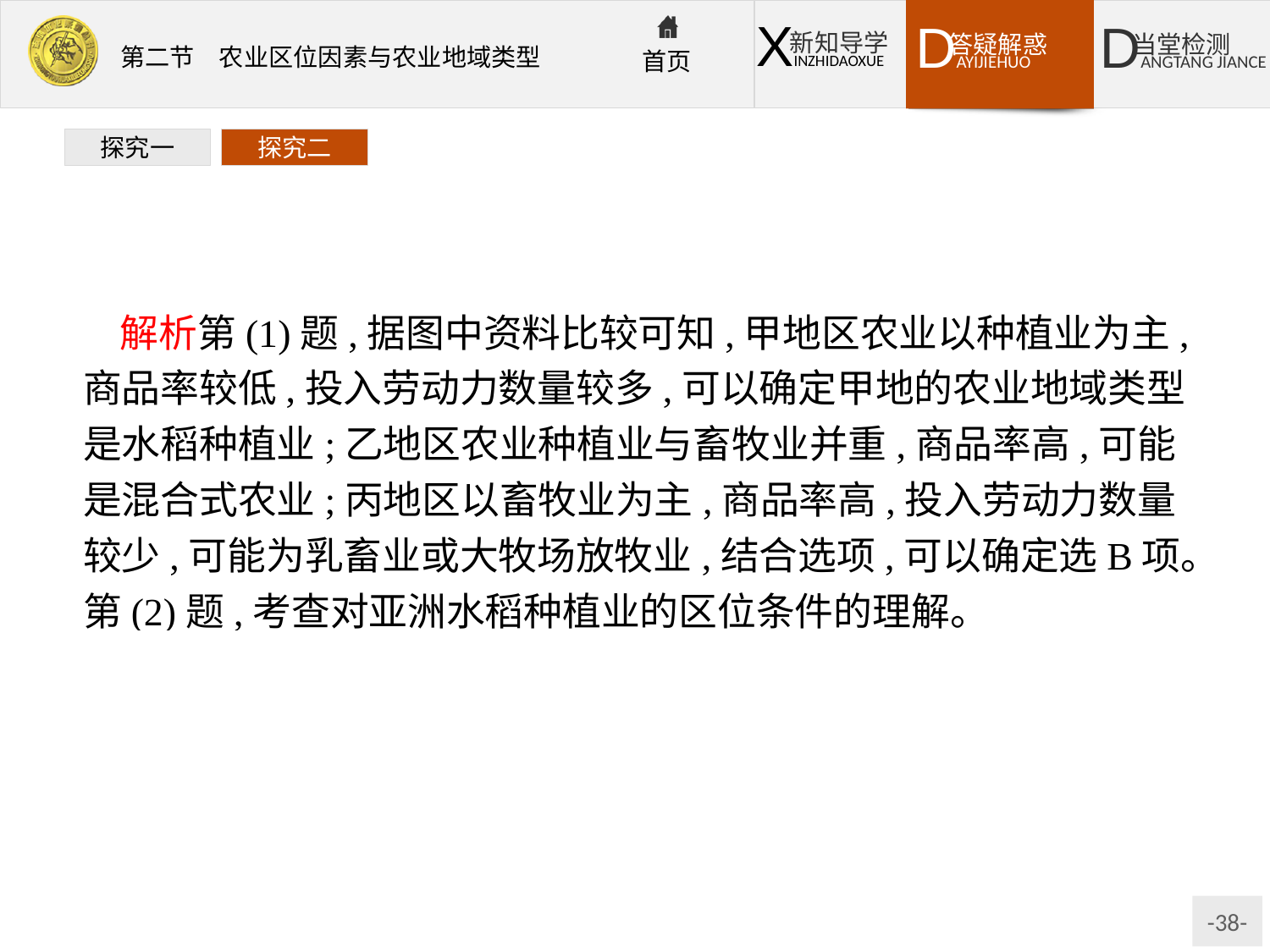

探究一
探究二
解析第(1)题,据图中资料比较可知,甲地区农业以种植业为主,商品率较低,投入劳动力数量较多,可以确定甲地的农业地域类型是水稻种植业;乙地区农业种植业与畜牧业并重,商品率高,可能是混合式农业;丙地区以畜牧业为主,商品率高,投入劳动力数量较少,可能为乳畜业或大牧场放牧业,结合选项,可以确定选B项。第(2)题,考查对亚洲水稻种植业的区位条件的理解。
答案(1)B　(2)B